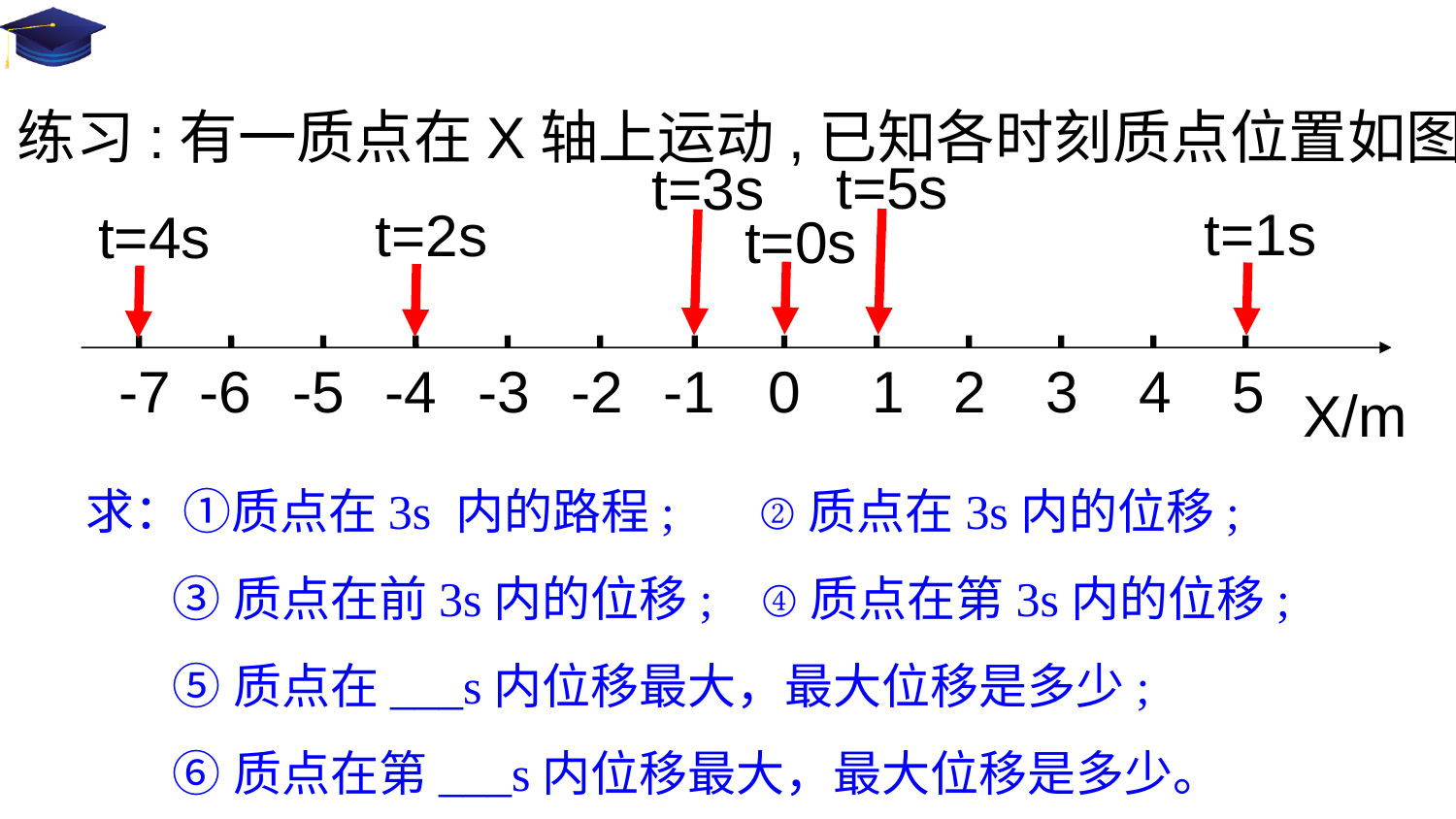

#
练习:有一质点在X轴上运动,已知各时刻质点位置如图
t=5s
t=3s
t=1s
t=2s
t=4s
t=0s

-7
-6
-5
-4
-3
-2
-1
0
1
2
3
4
5
X/m
求：①质点在3s 内的路程;       ②质点在3s内的位移;
        ③质点在前3s内的位移;    ④质点在第3s内的位移;
        ⑤质点在___s内位移最大，最大位移是多少;
        ⑥质点在第___s内位移最大，最大位移是多少。